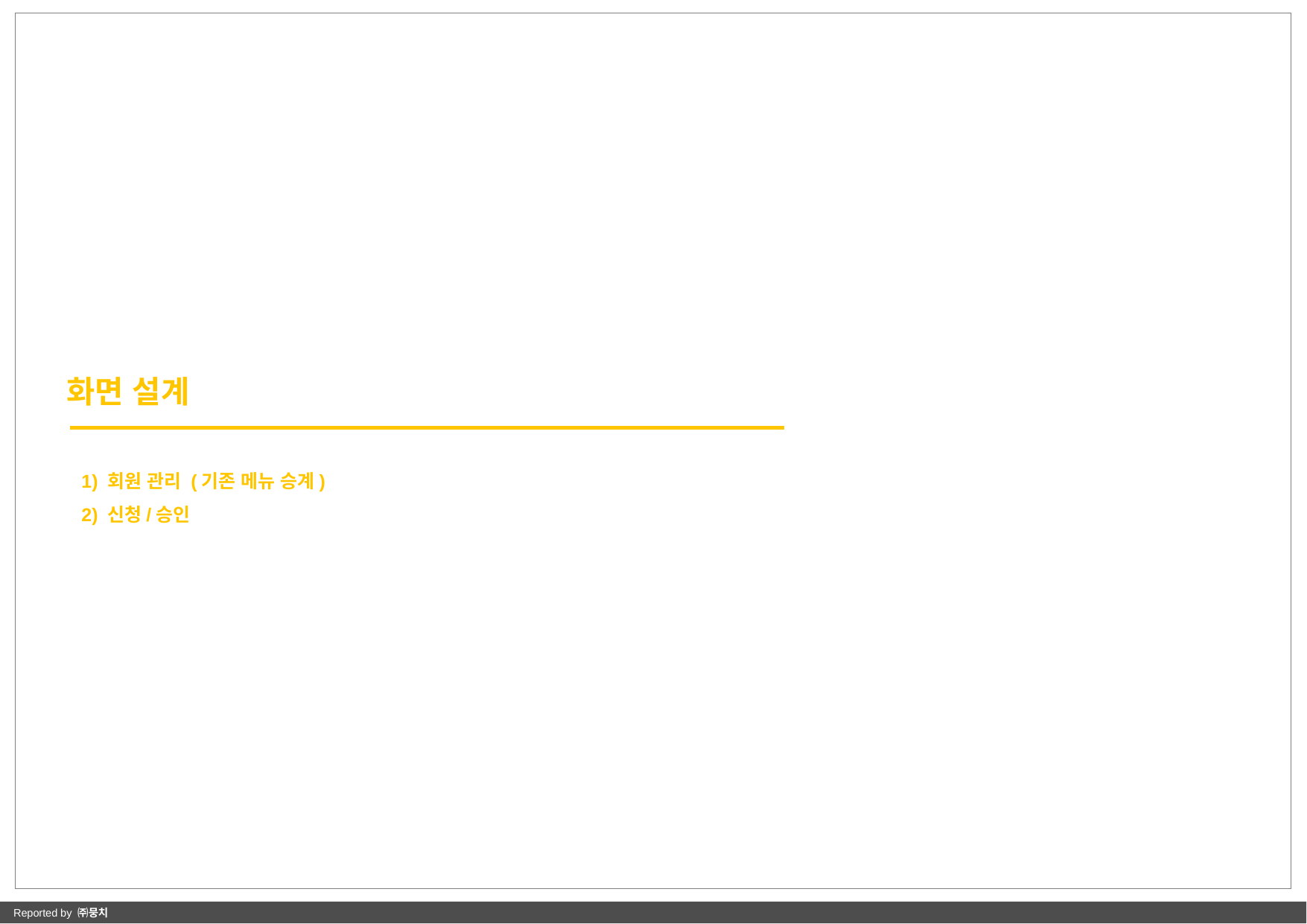

화면 설계
1) 회원 관리 (기존 메뉴 승계)
2) 신청/승인